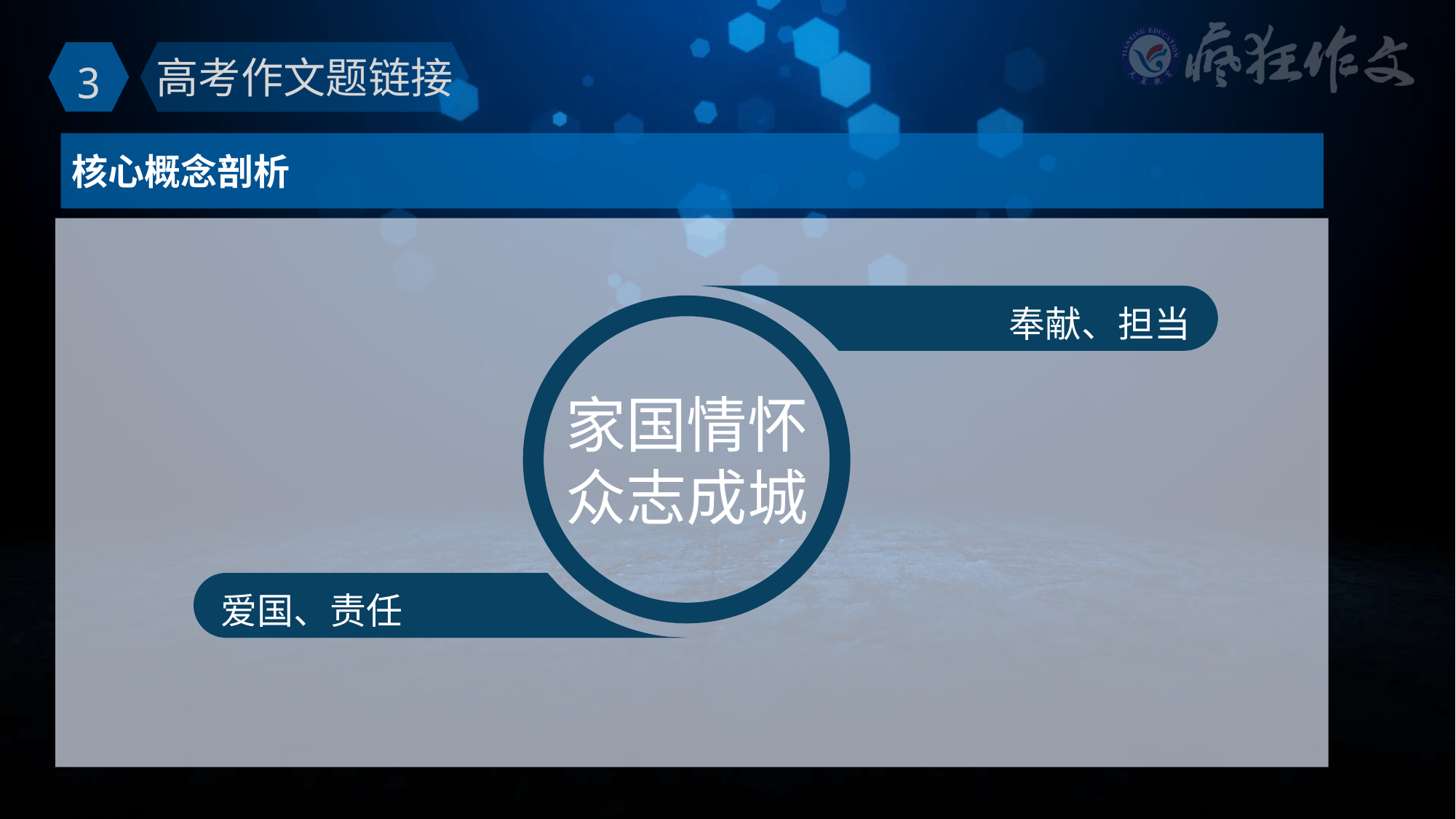

3
高考作文题链接
核心概念剖析

奉献、担当
家国情怀
众志成城
爱国、责任